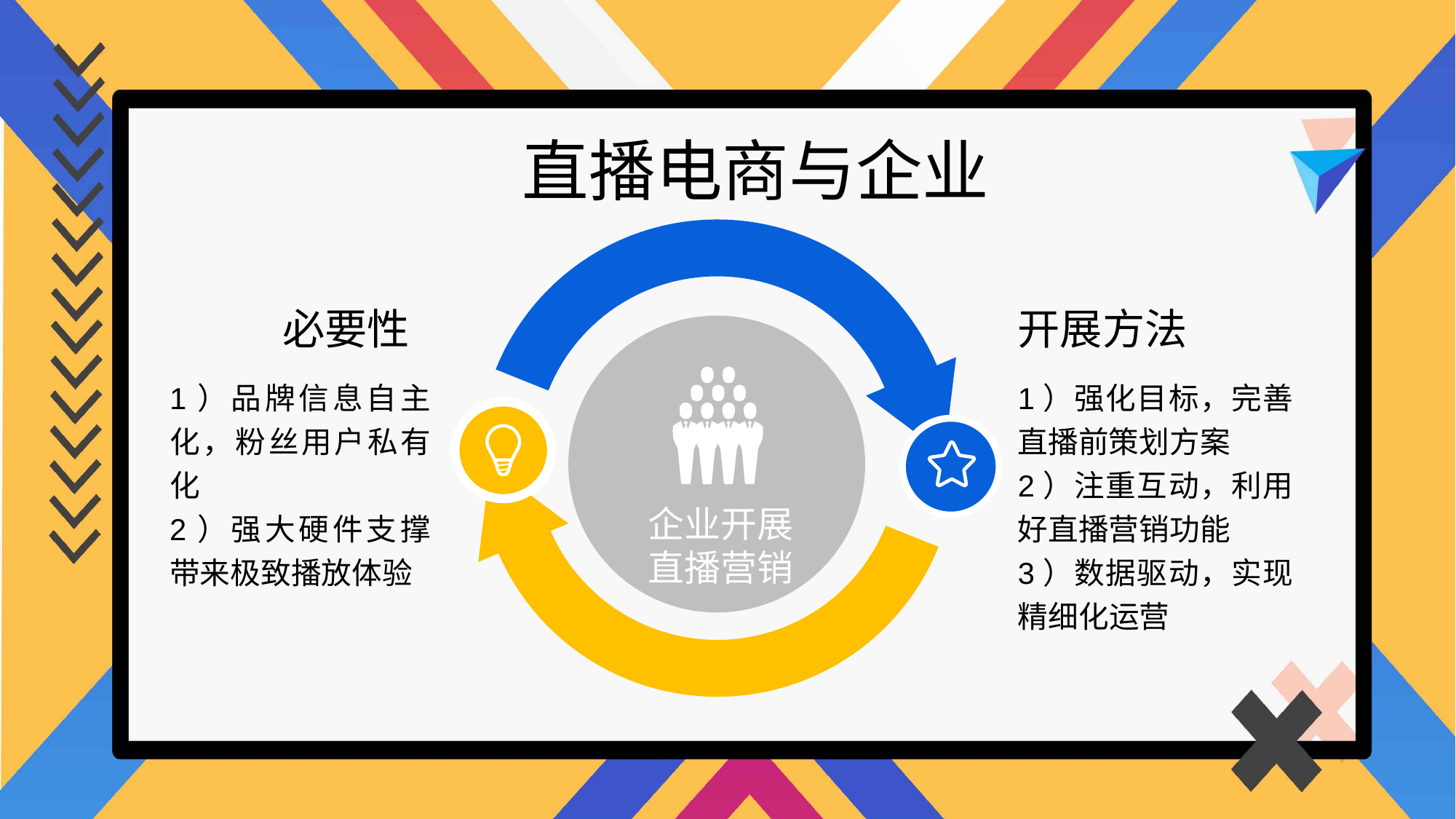

直播电商与企业

必要性
开展方法

1）品牌信息自主化，粉丝用户私有化
2）强大硬件支撑带来极致播放体验

1）强化目标，完善直播前策划方案
2）注重互动，利用好直播营销功能
3）数据驱动，实现精细化运营

企业开展直播营销